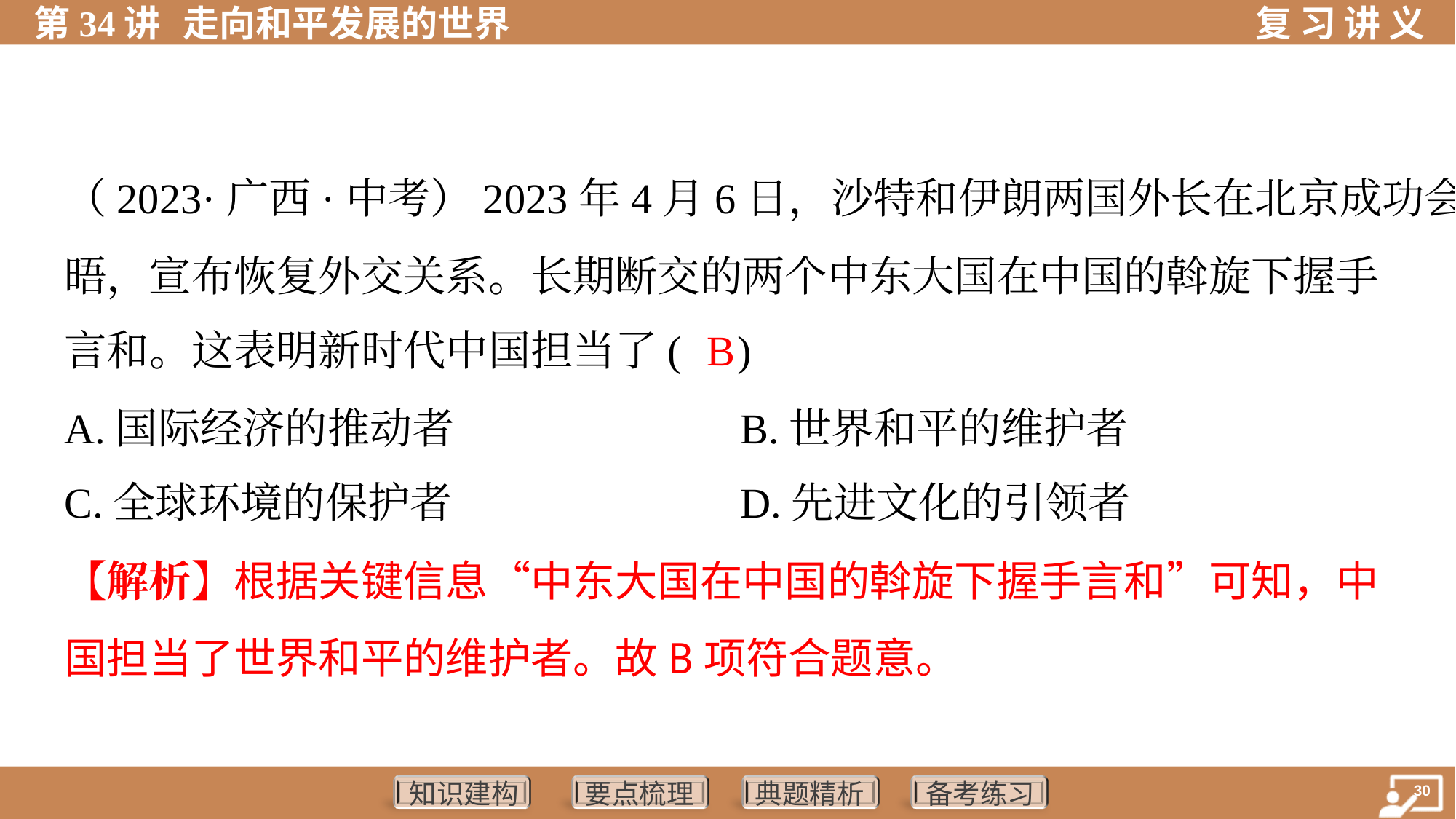

（2023·广西·中考）2023年4月6日，沙特和伊朗两国外长在北京成功会
晤，宣布恢复外交关系。长期断交的两个中东大国在中国的斡旋下握手
言和。这表明新时代中国担当了(     )
B
A.国际经济的推动者	B.世界和平的维护者
C.全球环境的保护者	D.先进文化的引领者
【解析】根据关键信息“中东大国在中国的斡旋下握手言和”可知，中
国担当了世界和平的维护者。故B项符合题意。